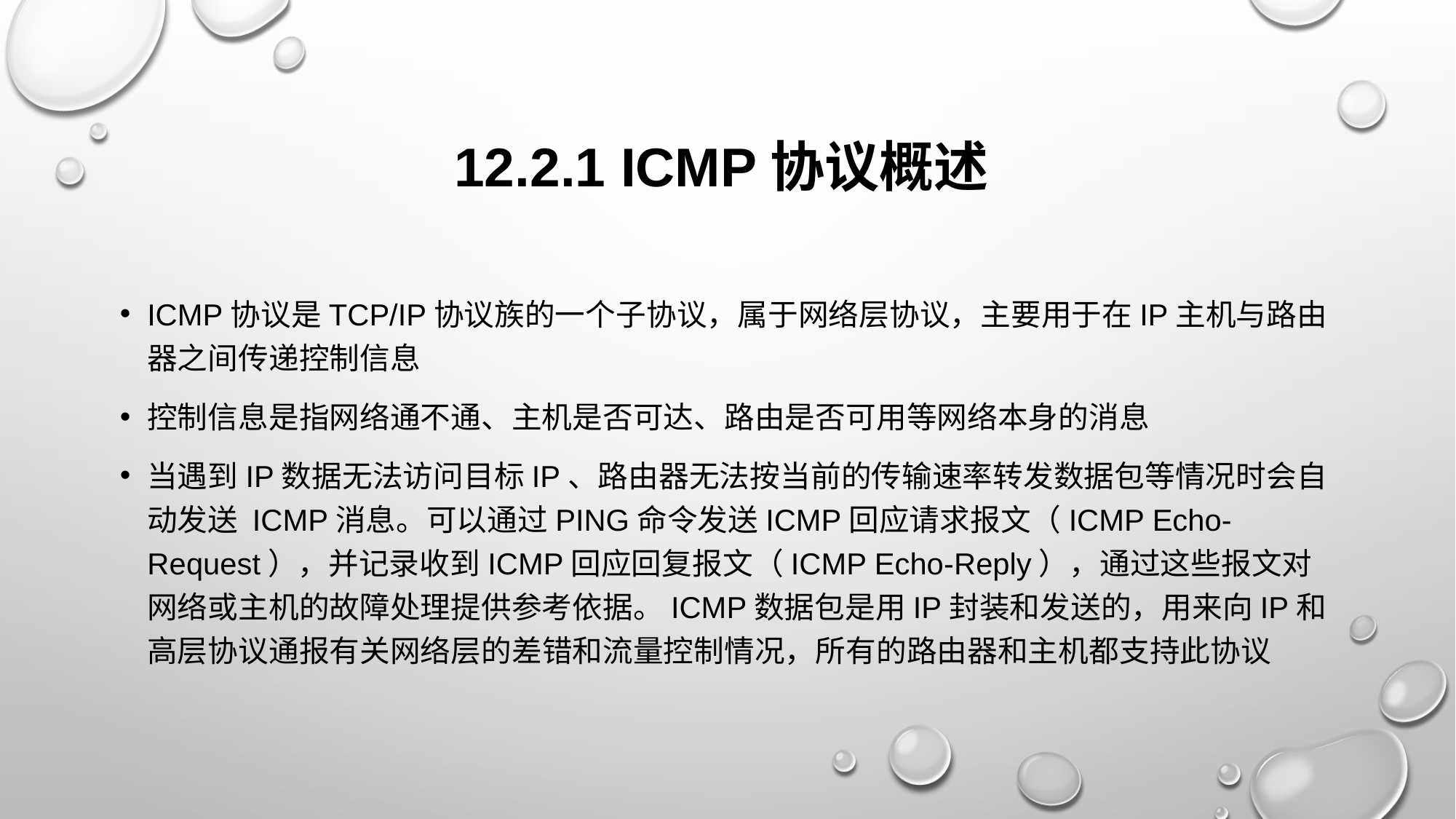

# 12.2.1 ICMP协议概述
ICMP协议是TCP/IP协议族的一个子协议，属于网络层协议，主要用于在IP主机与路由器之间传递控制信息
控制信息是指网络通不通、主机是否可达、路由是否可用等网络本身的消息
当遇到IP数据无法访问目标IP、路由器无法按当前的传输速率转发数据包等情况时会自动发送 ICMP消息。可以通过Ping命令发送ICMP回应请求报文（ICMP Echo-Request），并记录收到ICMP回应回复报文（ICMP Echo-Reply），通过这些报文对网络或主机的故障处理提供参考依据。ICMP数据包是用IP封装和发送的，用来向IP和高层协议通报有关网络层的差错和流量控制情况，所有的路由器和主机都支持此协议